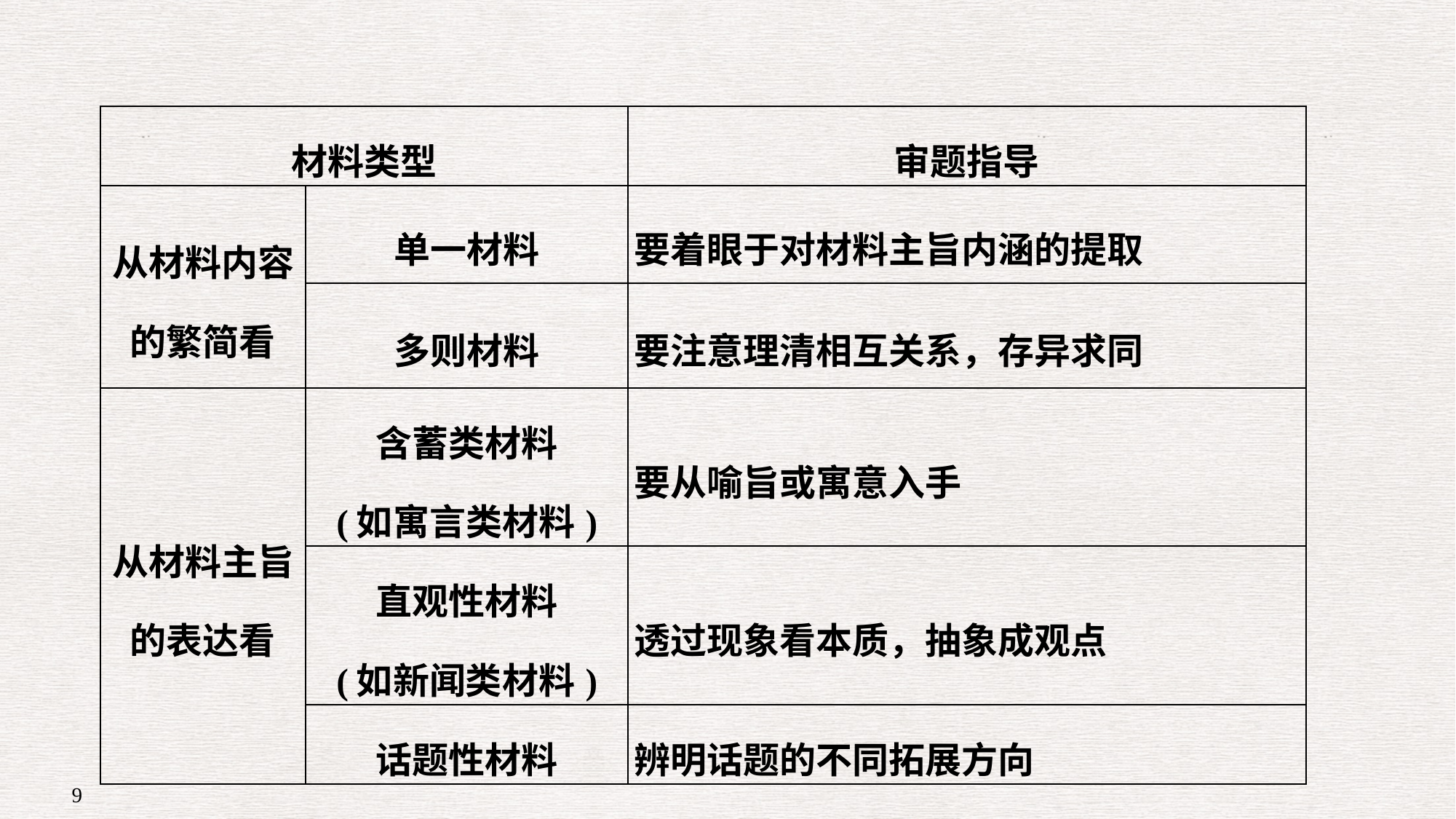

| 材料类型 |  | 审题指导 |
| --- | --- | --- |
| 从材料内容 的繁简看 | 单一材料 | 要着眼于对材料主旨内涵的提取 |
|  | 多则材料 | 要注意理清相互关系，存异求同 |
| 从材料主旨 的表达看 | 含蓄类材料 (如寓言类材料) | 要从喻旨或寓意入手 |
|  | 直观性材料 (如新闻类材料) | 透过现象看本质，抽象成观点 |
|  | 话题性材料 | 辨明话题的不同拓展方向 |